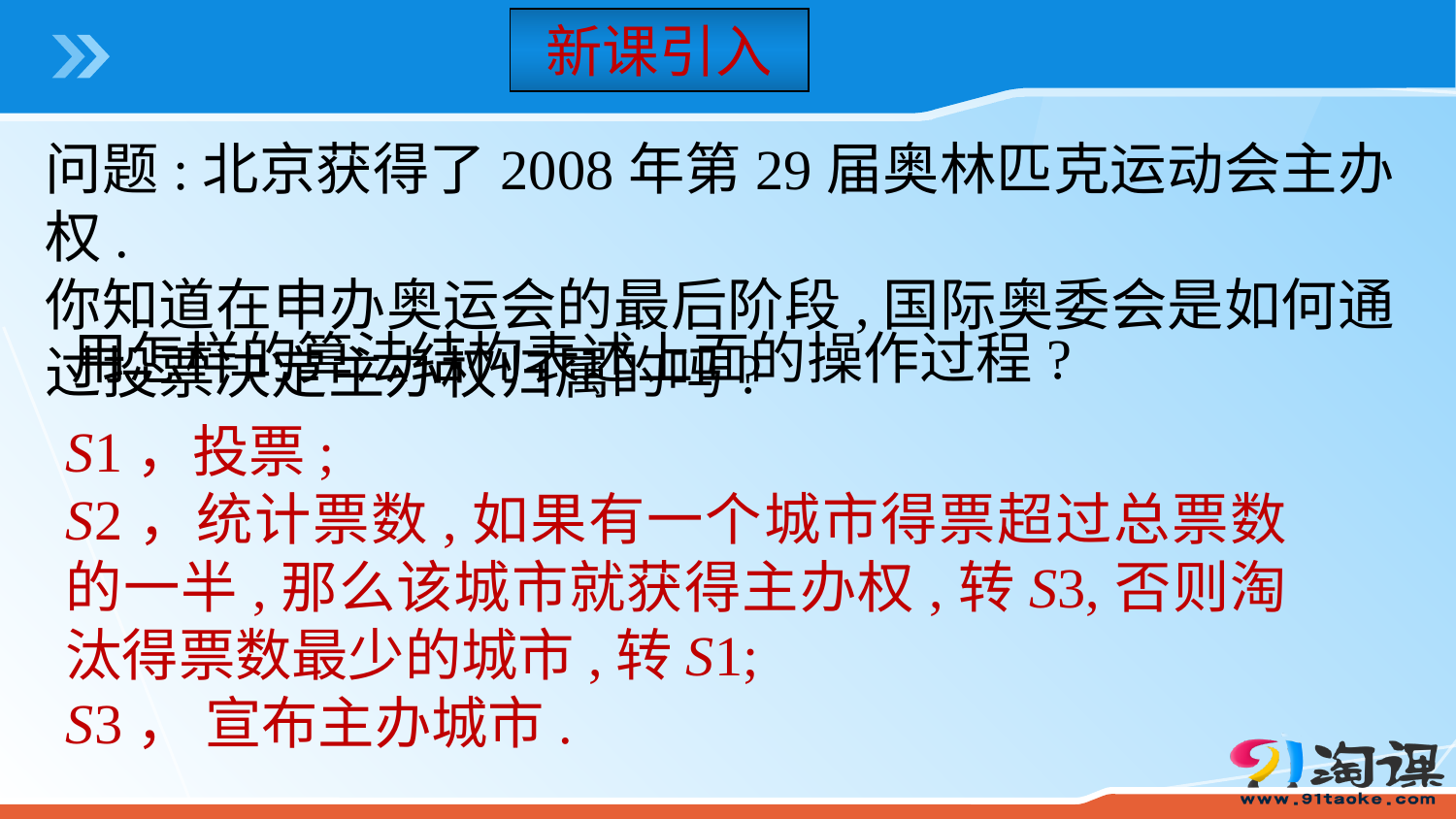

新课引入
问题:北京获得了2008年第29届奥林匹克运动会主办权.
你知道在申办奥运会的最后阶段,国际奥委会是如何通过投票决定主办权归属的吗?
用怎样的算法结构表述上面的操作过程?
S1，投票;
S2，统计票数,如果有一个城市得票超过总票数的一半,那么该城市就获得主办权,转S3,否则淘汰得票数最少的城市,转S1;
S3， 宣布主办城市.